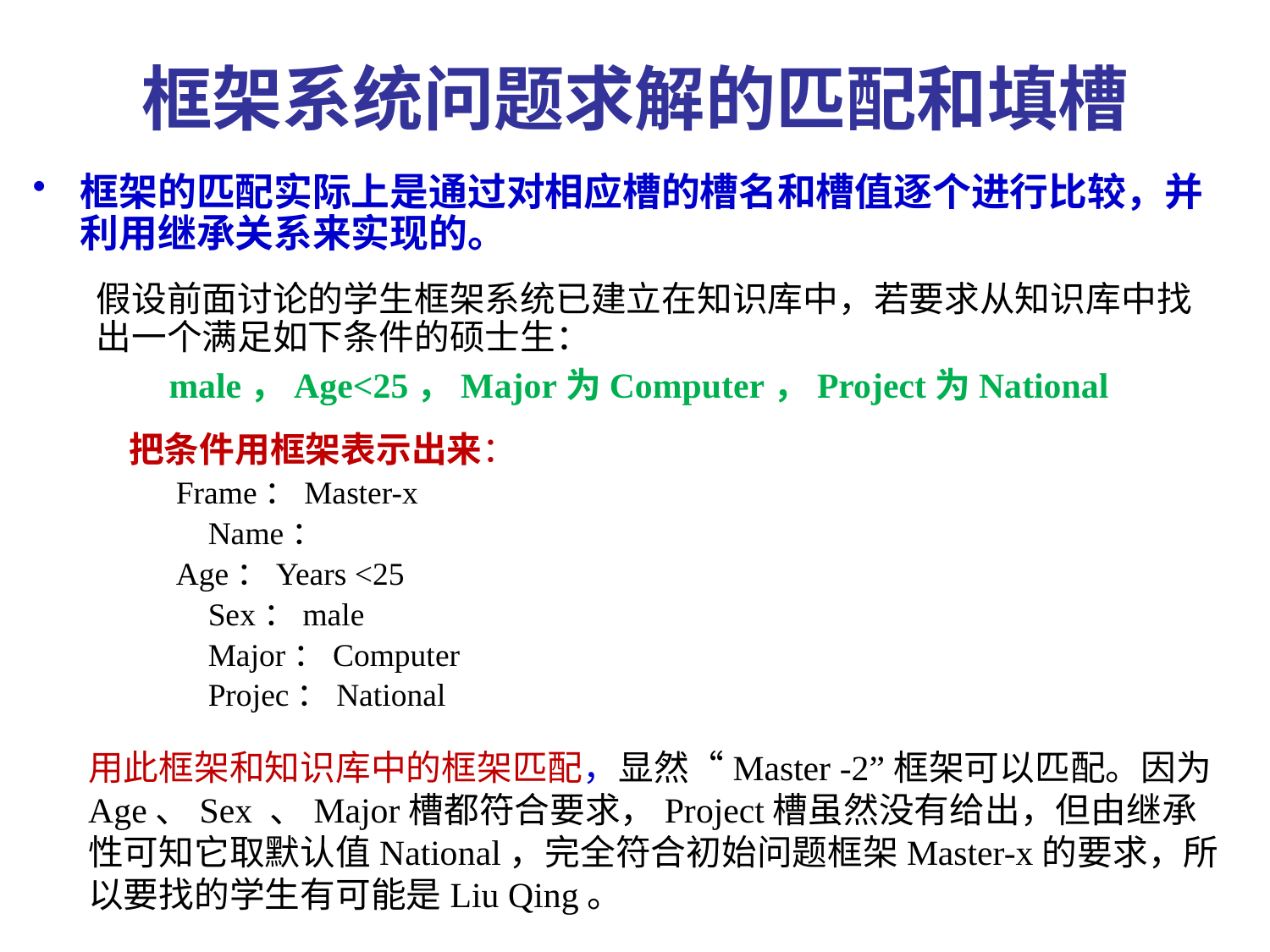

# 框架系统问题求解的匹配和填槽
框架的匹配实际上是通过对相应槽的槽名和槽值逐个进行比较，并利用继承关系来实现的。

假设前面讨论的学生框架系统已建立在知识库中，若要求从知识库中找出一个满足如下条件的硕士生：
              male，Age<25，Major为Computer，Project为National

    把条件用框架表示出来：
    Frame：Master-x
        Name：
    Age：Years <25
        Sex：male
        Major：Computer
        Projec：National
用此框架和知识库中的框架匹配，显然“Master -2”框架可以匹配。因为Age、Sex 、Major槽都符合要求，Project槽虽然没有给出，但由继承性可知它取默认值National，完全符合初始问题框架Master-x的要求，所以要找的学生有可能是Liu Qing。